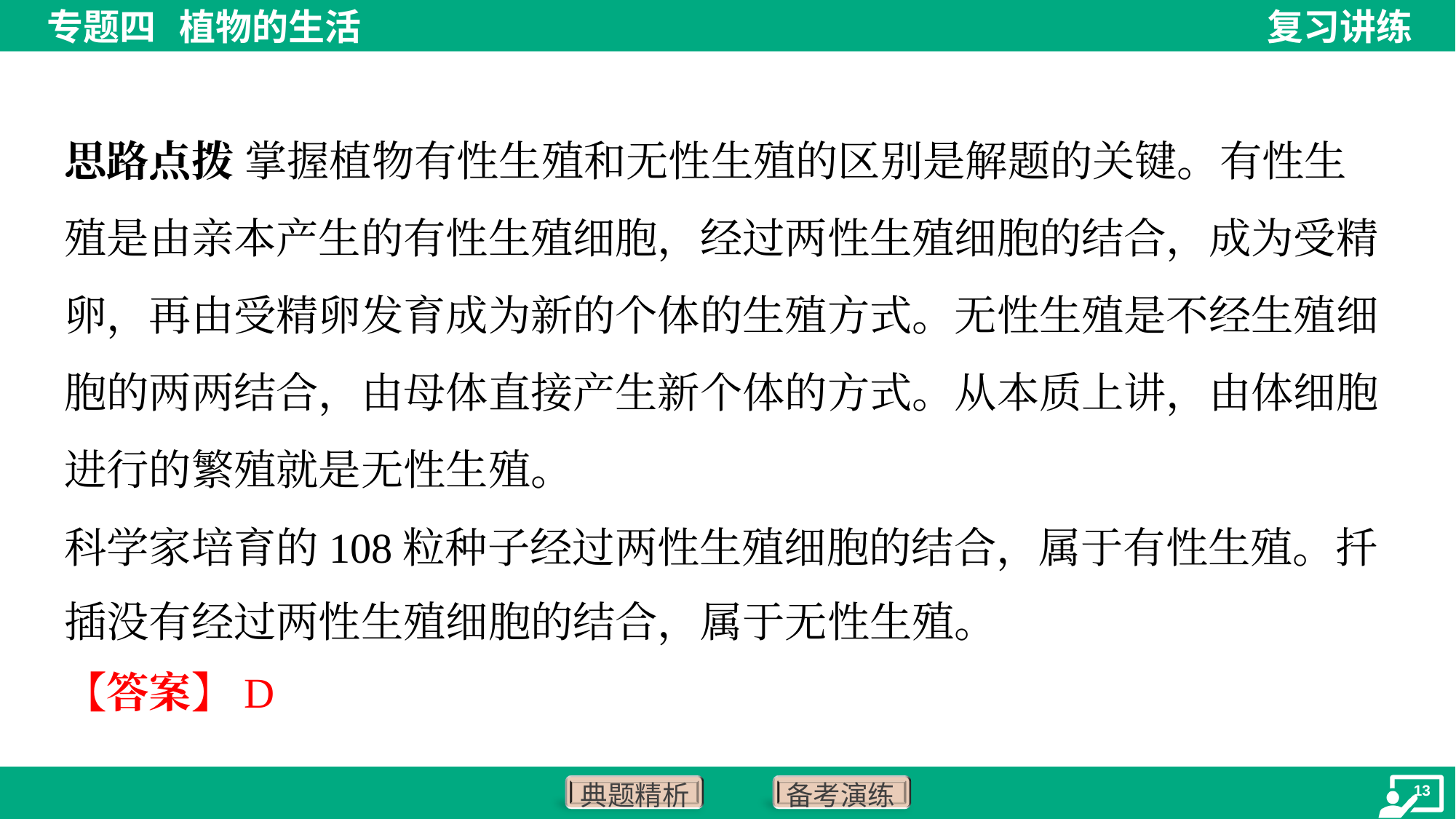

思路点拨 掌握植物有性生殖和无性生殖的区别是解题的关键。有性生
殖是由亲本产生的有性生殖细胞，经过两性生殖细胞的结合，成为受精
卵，再由受精卵发育成为新的个体的生殖方式。无性生殖是不经生殖细
胞的两两结合，由母体直接产生新个体的方式。从本质上讲，由体细胞
进行的繁殖就是无性生殖。
科学家培育的108粒种子经过两性生殖细胞的结合，属于有性生殖。扦
插没有经过两性生殖细胞的结合，属于无性生殖。
【答案】D